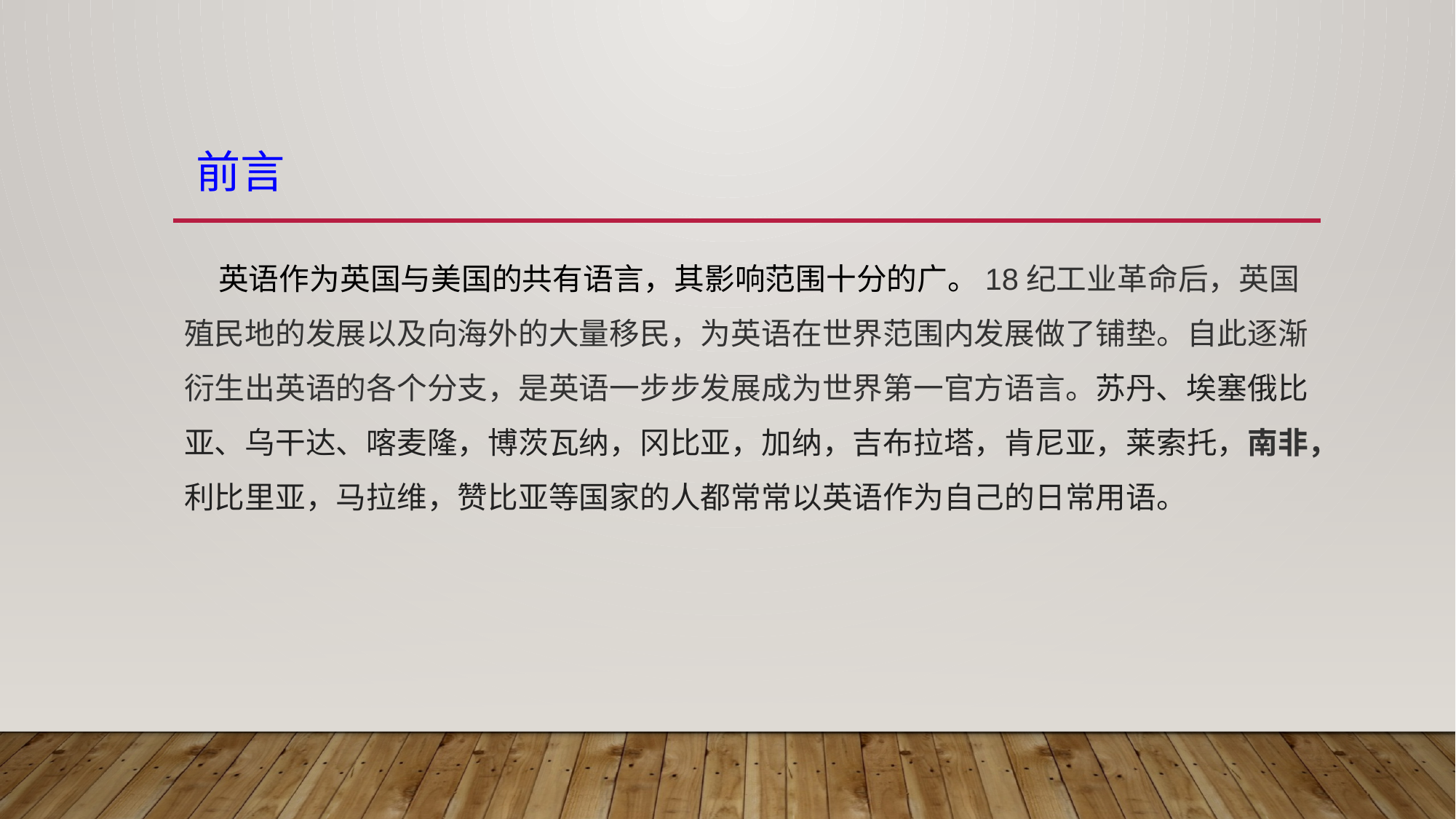

# 前言
    英语作为英国与美国的共有语言，其影响范围十分的广。18纪工业革命后，英国殖民地的发展以及向海外的大量移民，为英语在世界范围内发展做了铺垫。自此逐渐衍生出英语的各个分支，是英语一步步发展成为世界第一官方语言。苏丹、埃塞俄比亚、乌干达、喀麦隆，博茨瓦纳，冈比亚，加纳，吉布拉塔，肯尼亚，莱索托，南非，利比里亚，马拉维，赞比亚等国家的人都常常以英语作为自己的日常用语。